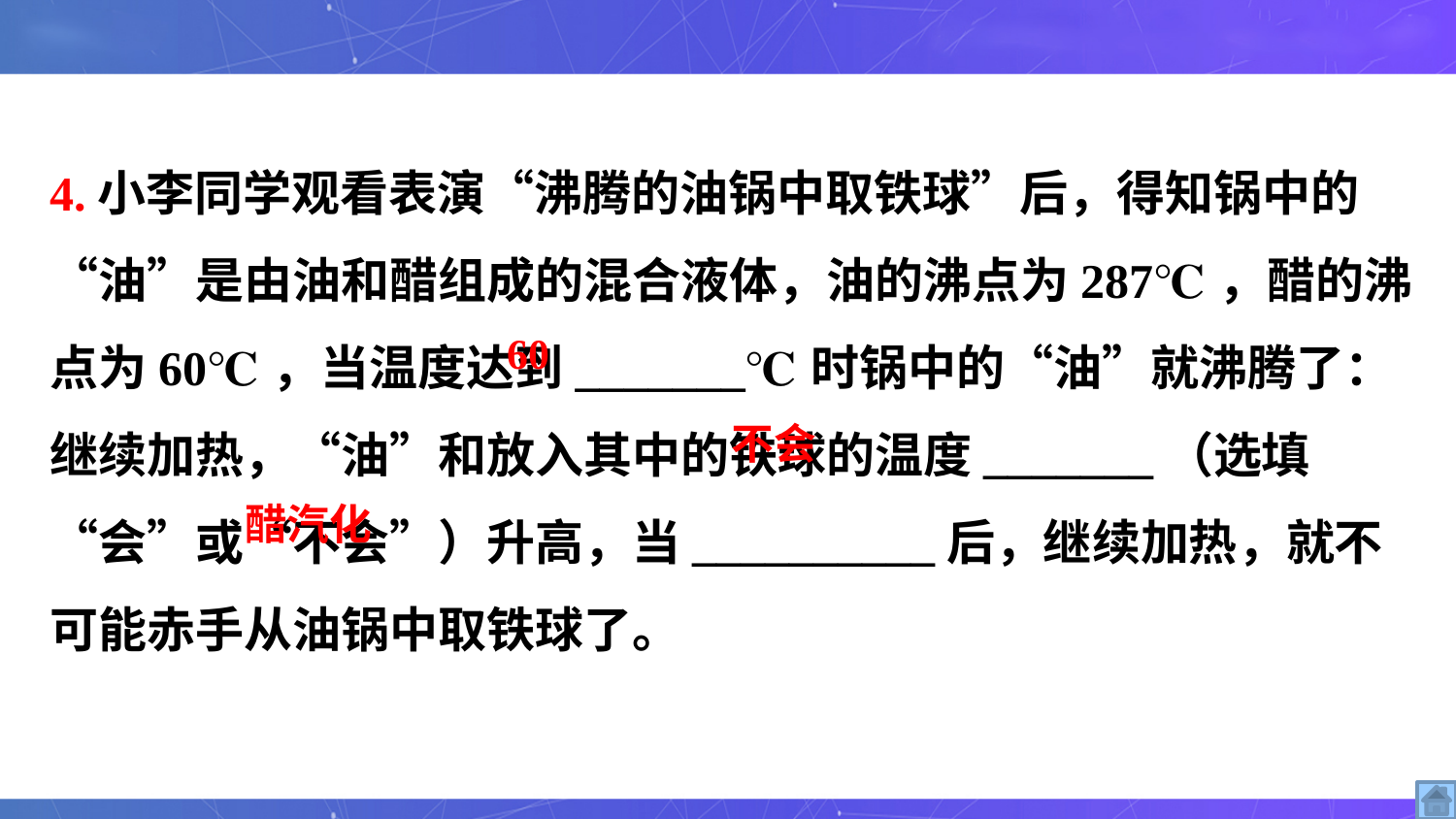

4.小李同学观看表演“沸腾的油锅中取铁球”后，得知锅中的“油”是由油和醋组成的混合液体，油的沸点为287℃，醋的沸点为60℃，当温度达到_______℃时锅中的“油”就沸腾了：继续加热，“油”和放入其中的铁球的温度_______（选填“会”或“不会”）升高，当__________后，继续加热，就不可能赤手从油锅中取铁球了。
60
不会
醋汽化